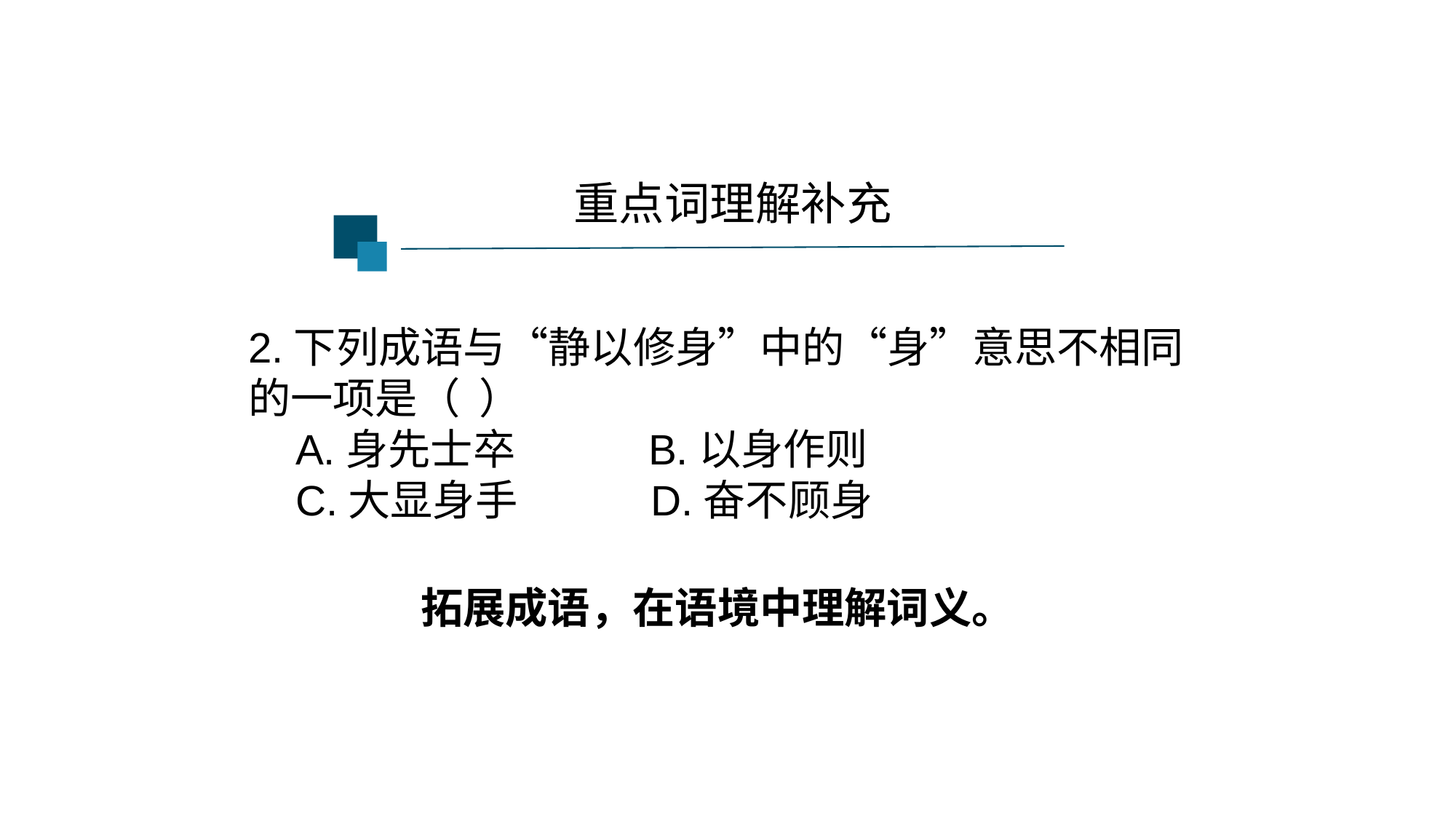

重点词理解补充

2.下列成语与“静以修身”中的“身”意思不相同的一项是（  ）
    A.身先士卒             B.以身作则
    C.大显身手             D.奋不顾身
拓展成语，在语境中理解词义。